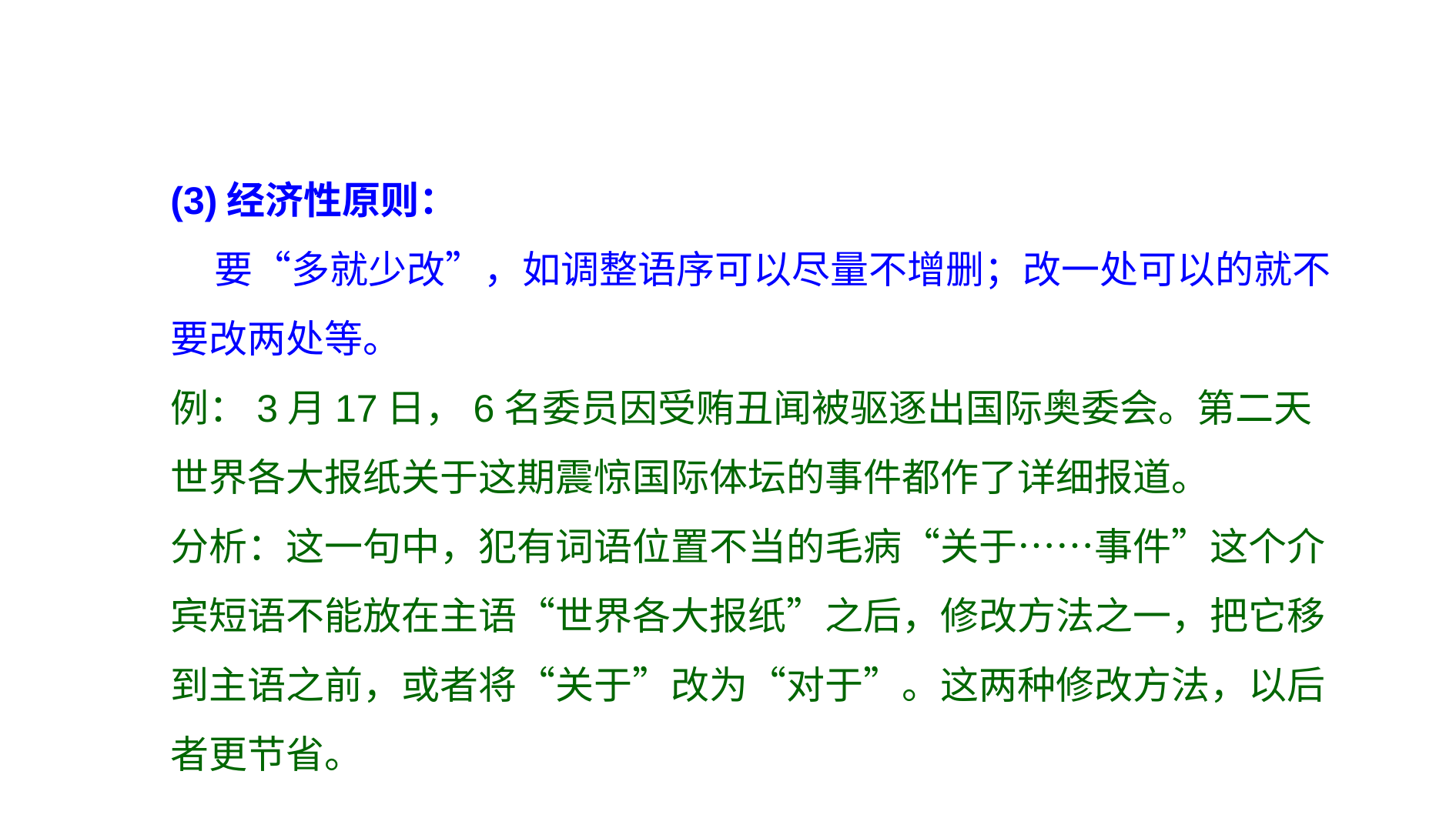

(3)经济性原则：
    要“多就少改”，如调整语序可以尽量不增删；改一处可以的就不要改两处等。
例：3月17日，6名委员因受贿丑闻被驱逐出国际奥委会。第二天世界各大报纸关于这期震惊国际体坛的事件都作了详细报道。
分析：这一句中，犯有词语位置不当的毛病“关于……事件”这个介宾短语不能放在主语“世界各大报纸”之后，修改方法之一，把它移到主语之前，或者将“关于”改为“对于”。这两种修改方法，以后者更节省。